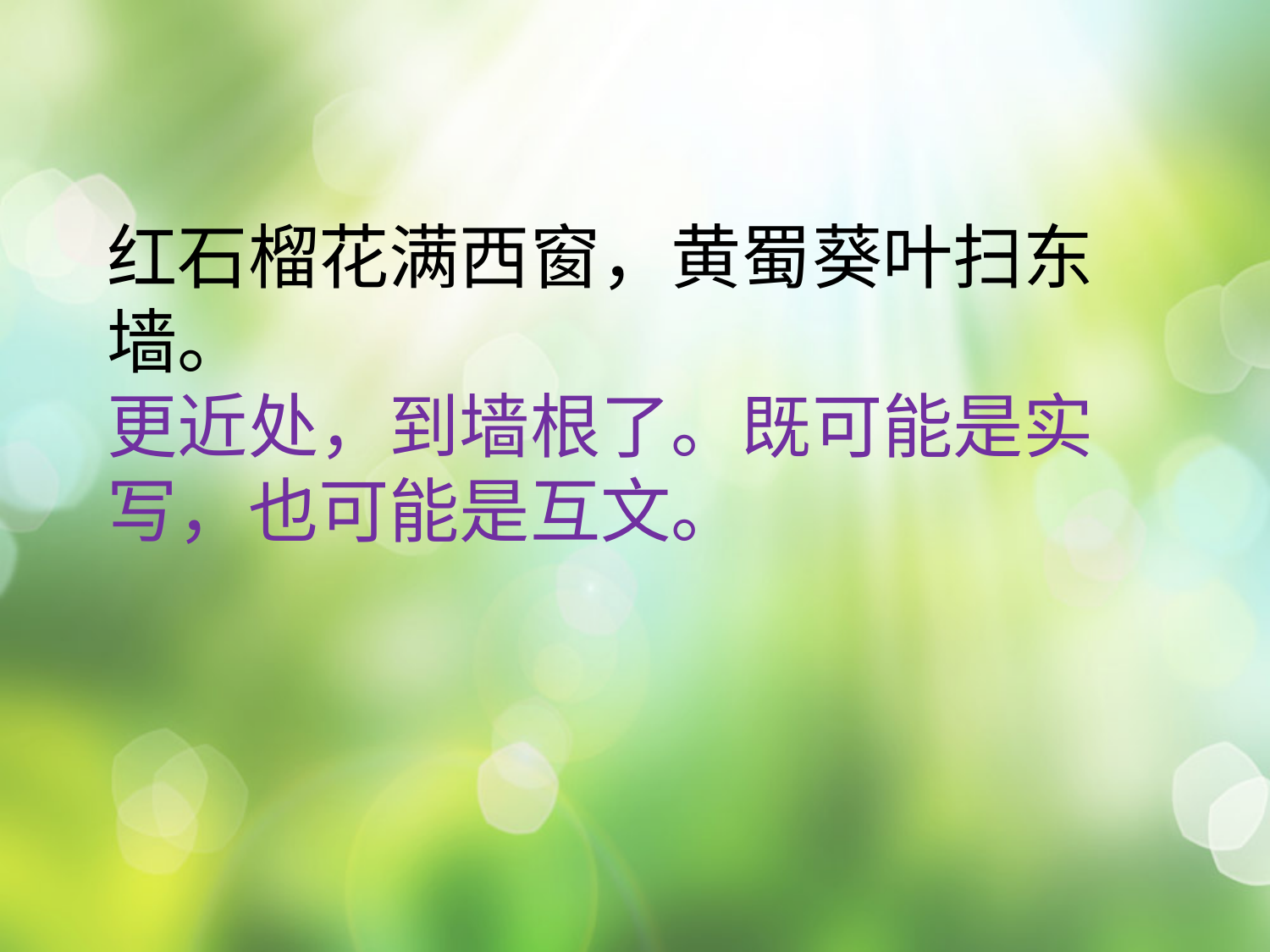

红石榴花满西窗，黄蜀葵叶扫东墙。
更近处，到墙根了。既可能是实写，也可能是互文。
#